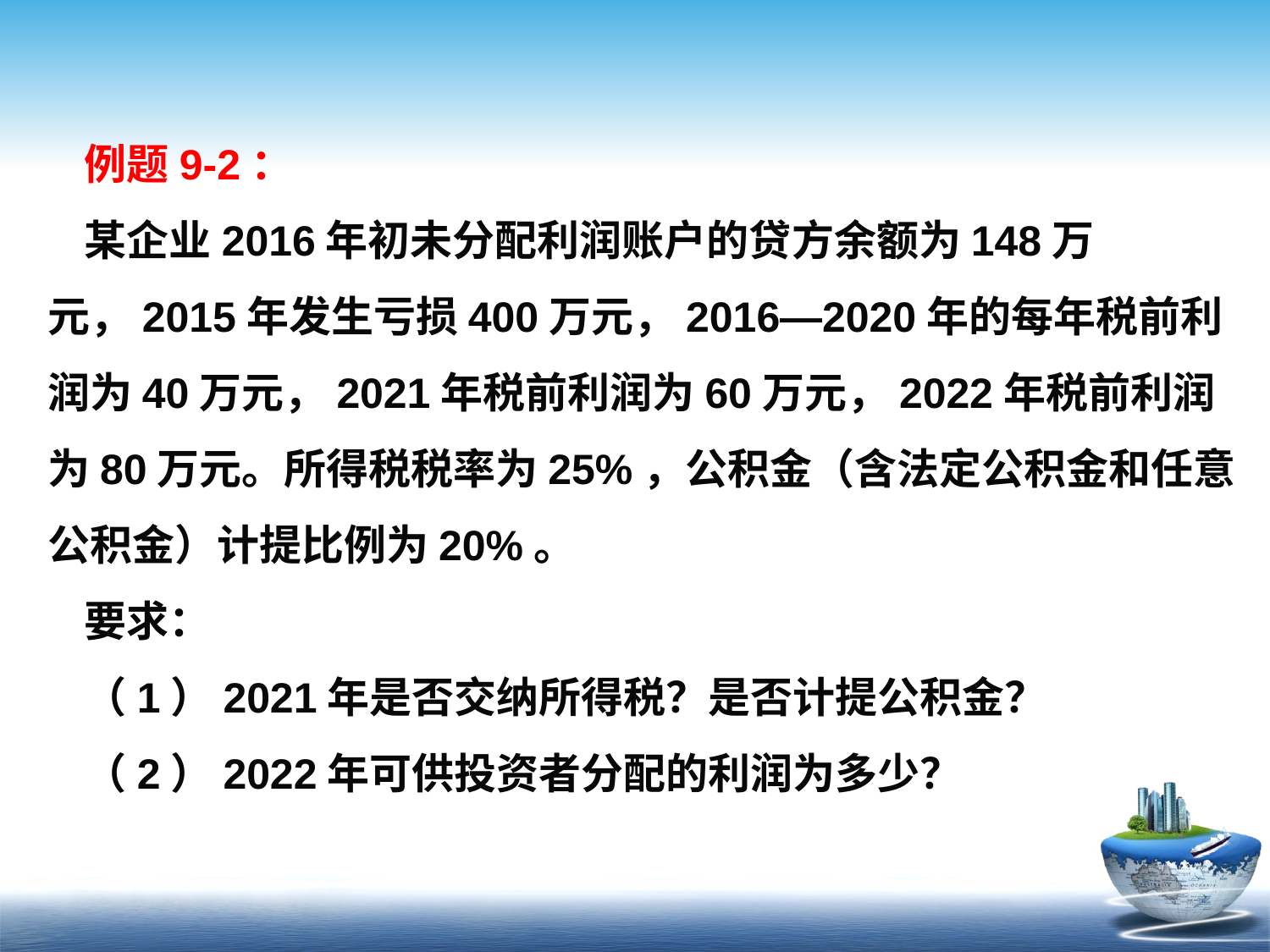

例题9-2：
某企业2016年初未分配利润账户的贷方余额为148万元，2015年发生亏损400万元，2016—2020年的每年税前利润为40万元，2021年税前利润为60万元，2022年税前利润为80万元。所得税税率为25%，公积金（含法定公积金和任意公积金）计提比例为20%。
要求：
（1）2021年是否交纳所得税？是否计提公积金？
（2）2022年可供投资者分配的利润为多少？